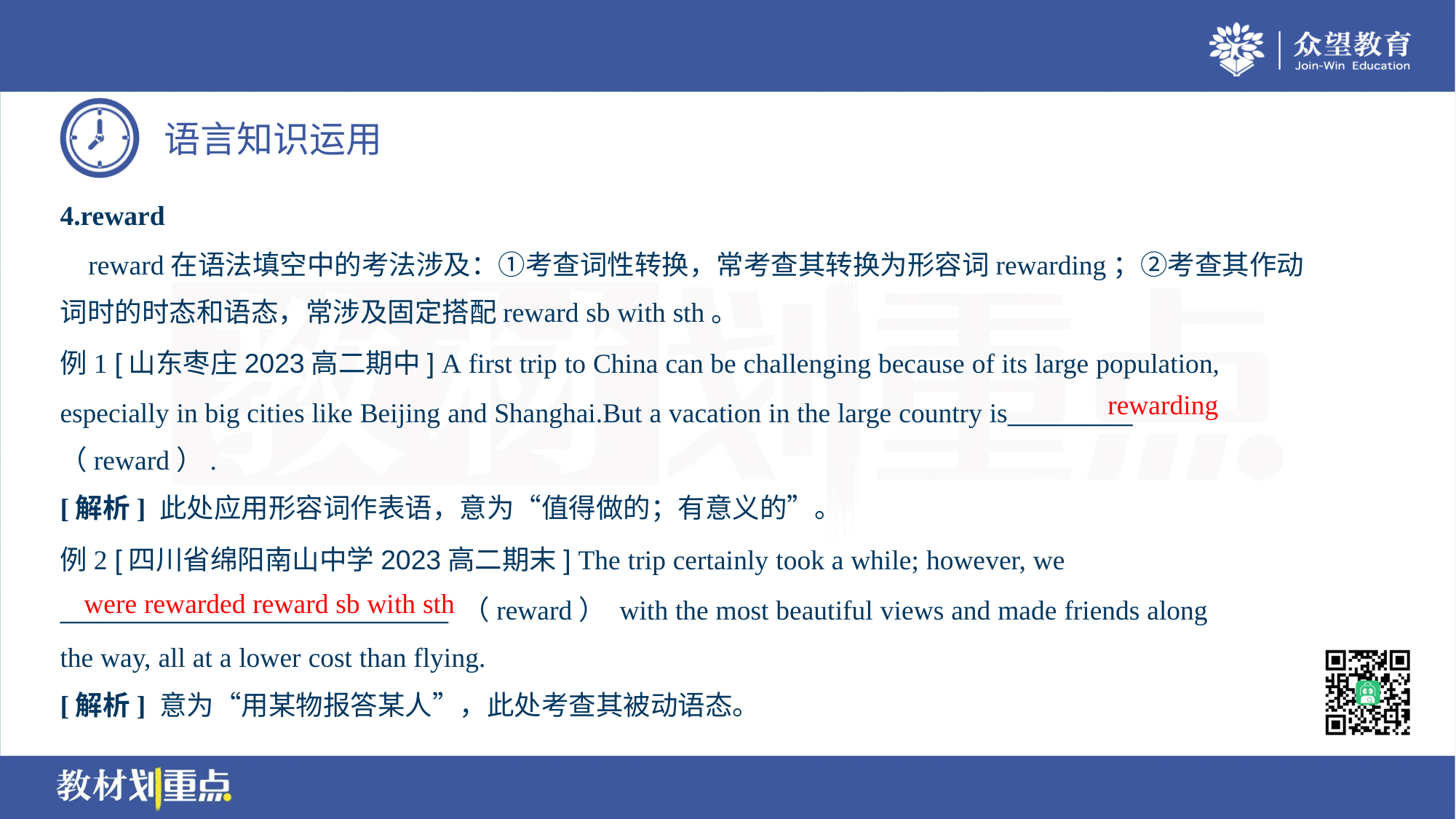

4.reward
    reward在语法填空中的考法涉及：①考查词性转换，常考查其转换为形容词rewarding；②考查其作动
词时的时态和语态，常涉及固定搭配reward sb with sth。
例1 [山东枣庄2023高二期中] A first trip to China can be challenging because of its large population,
especially in big cities like Beijing and Shanghai.But a vacation in the large country is__________
（reward）.
rewarding
[解析] 此处应用形容词作表语，意为“值得做的；有意义的”。
例2 [四川省绵阳南山中学2023高二期末] The trip certainly took a while; however, we
_______________________________ （reward） with the most beautiful views and made friends along
the way, all at a lower cost than flying.
were rewarded reward sb with sth
[解析] 意为“用某物报答某人”，此处考查其被动语态。